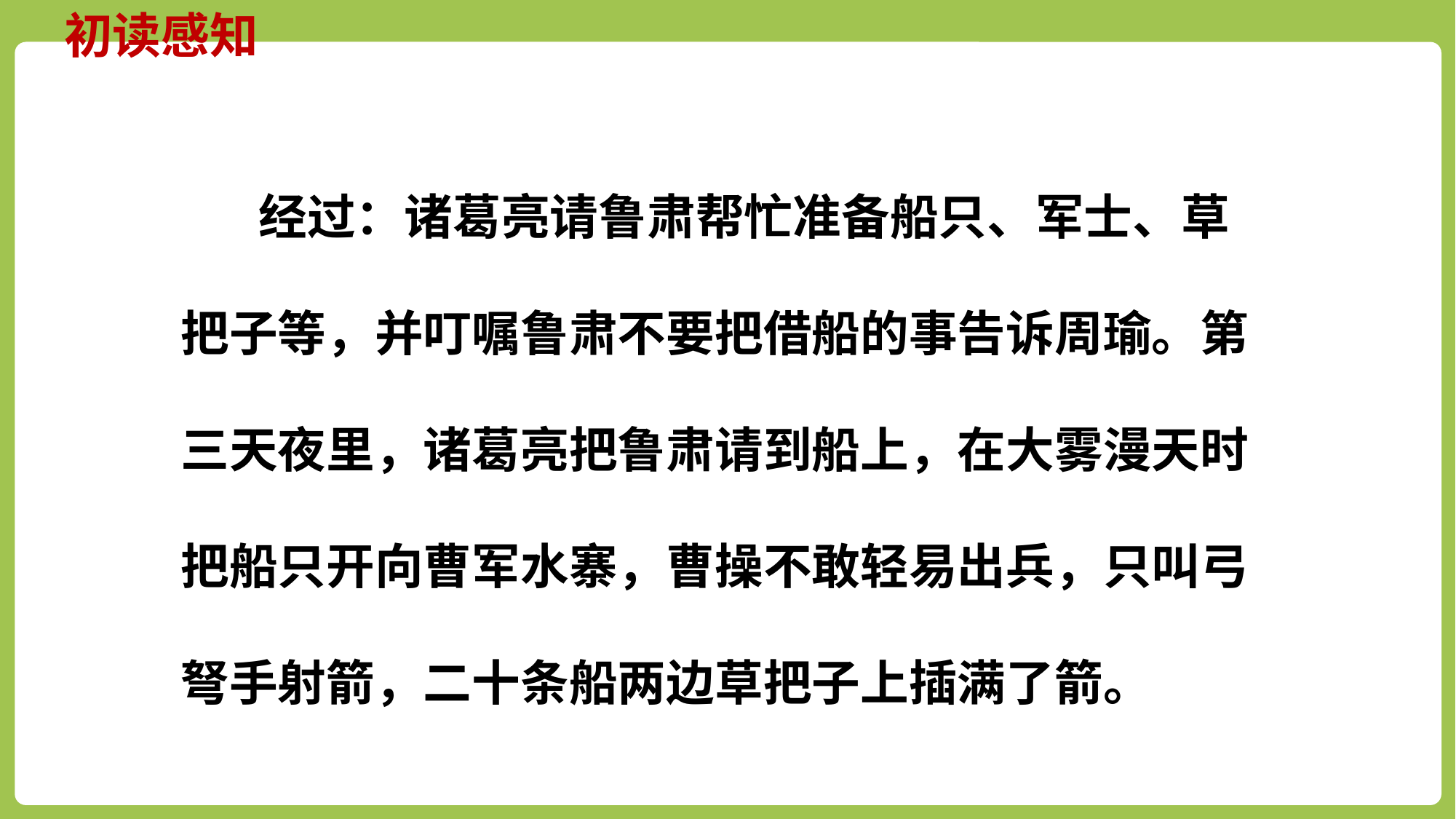

初读感知
      经过：诸葛亮请鲁肃帮忙准备船只、军士、草把子等，并叮嘱鲁肃不要把借船的事告诉周瑜。第三天夜里，诸葛亮把鲁肃请到船上，在大雾漫天时把船只开向曹军水寨，曹操不敢轻易出兵，只叫弓弩手射箭，二十条船两边草把子上插满了箭。